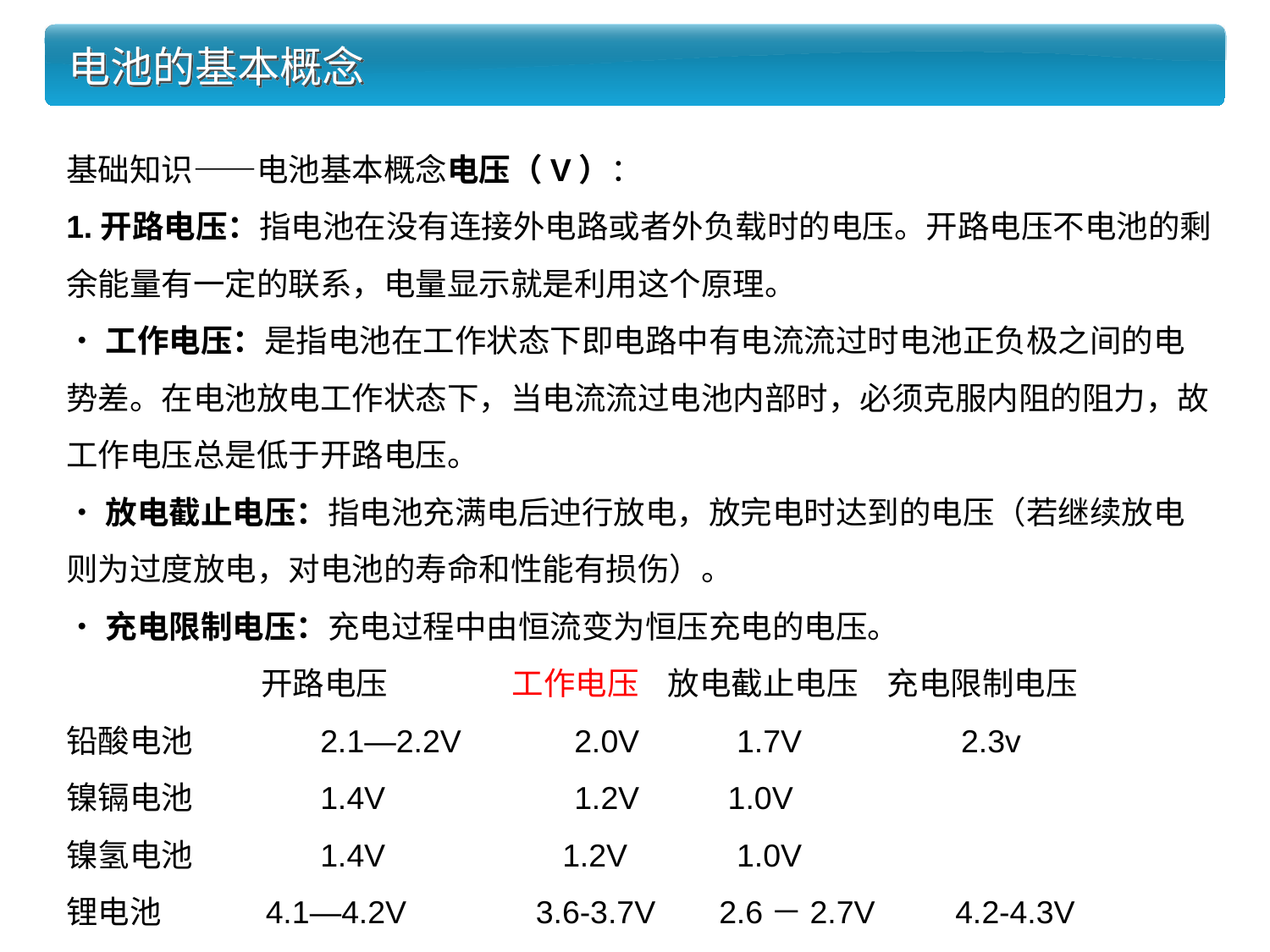

# 电池的基本概念
基础知识——电池基本概念电压（V）：
1.开路电压：指电池在没有连接外电路或者外负载时的电压。开路电压不电池的剩余能量有一定的联系，电量显示就是利用这个原理。
•工作电压：是指电池在工作状态下即电路中有电流流过时电池正负极之间的电势差。在电池放电工作状态下，当电流流过电池内部时，必须克服内阻的阻力，故工作电压总是低于开路电压。
•放电截止电压：指电池充满电后迚行放电，放完电时达到的电压（若继续放电则为过度放电，对电池的寿命和性能有损伤）。
•充电限制电压：充电过程中由恒流变为恒压充电的电压。
                          开路电压	         工作电压    放电截止电压    充电限制电压
铅酸电池	2.1—2.2V 	2.0V 	    1.7V	               2.3v
镍镉电池	1.4V              	1.2V          1.0V
镍氢电池	1.4V 	             1.2V 	    1.0V
锂电池	         4.1—4.2V 	          3.6-3.7V 	  2.6－2.7V 	4.2-4.3V